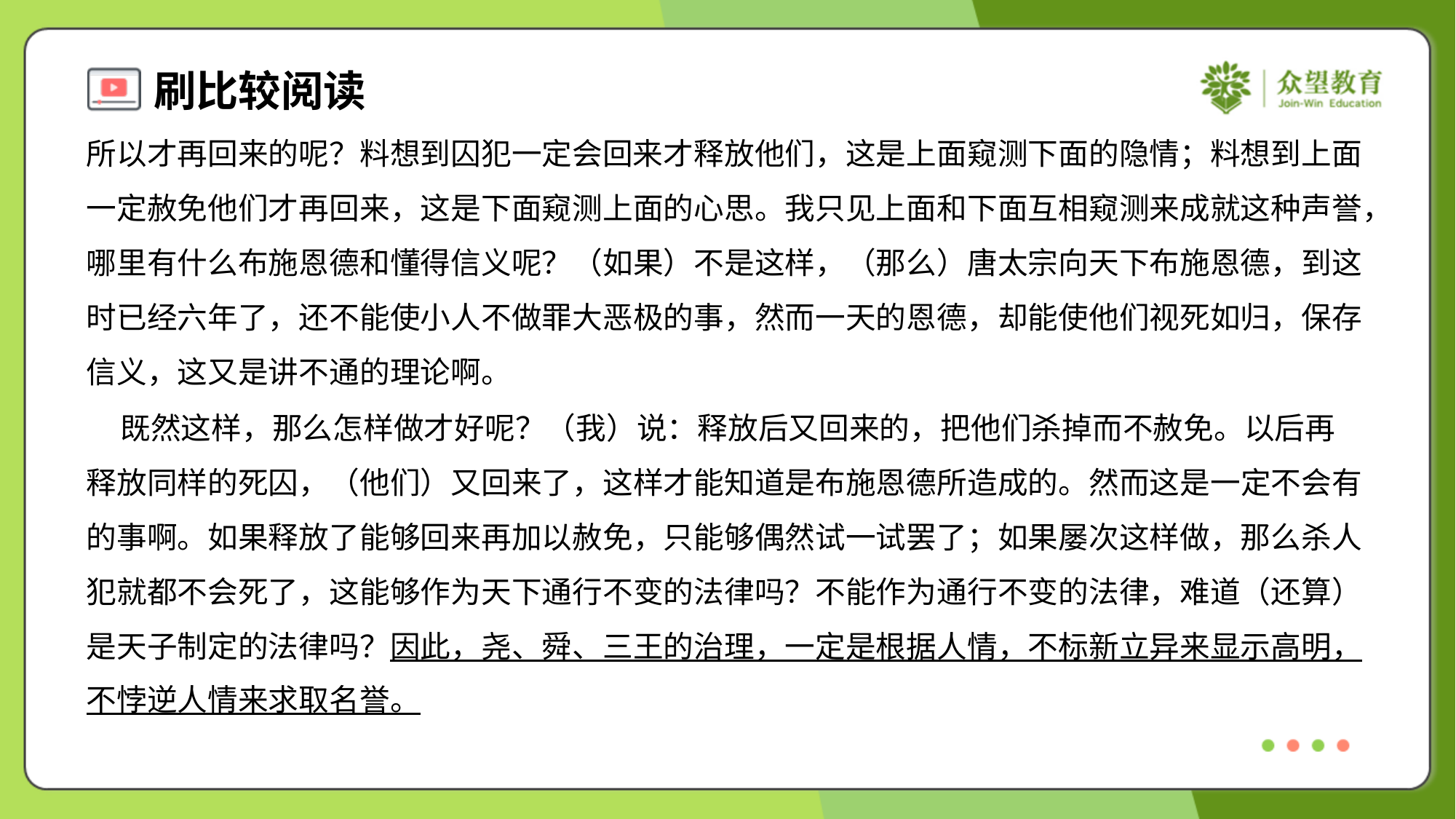

所以才再回来的呢？料想到囚犯一定会回来才释放他们，这是上面窥测下面的隐情；料想到上面
一定赦免他们才再回来，这是下面窥测上面的心思。我只见上面和下面互相窥测来成就这种声誉，
哪里有什么布施恩德和懂得信义呢？（如果）不是这样，（那么）唐太宗向天下布施恩德，到这
时已经六年了，还不能使小人不做罪大恶极的事，然而一天的恩德，却能使他们视死如归，保存
信义，这又是讲不通的理论啊。
    既然这样，那么怎样做才好呢？（我）说：释放后又回来的，把他们杀掉而不赦免。以后再
释放同样的死囚，（他们）又回来了，这样才能知道是布施恩德所造成的。然而这是一定不会有
的事啊。如果释放了能够回来再加以赦免，只能够偶然试一试罢了；如果屡次这样做，那么杀人
犯就都不会死了，这能够作为天下通行不变的法律吗？不能作为通行不变的法律，难道（还算）
是天子制定的法律吗？因此，尧、舜、三王的治理，一定是根据人情，不标新立异来显示高明，
不悖逆人情来求取名誉。